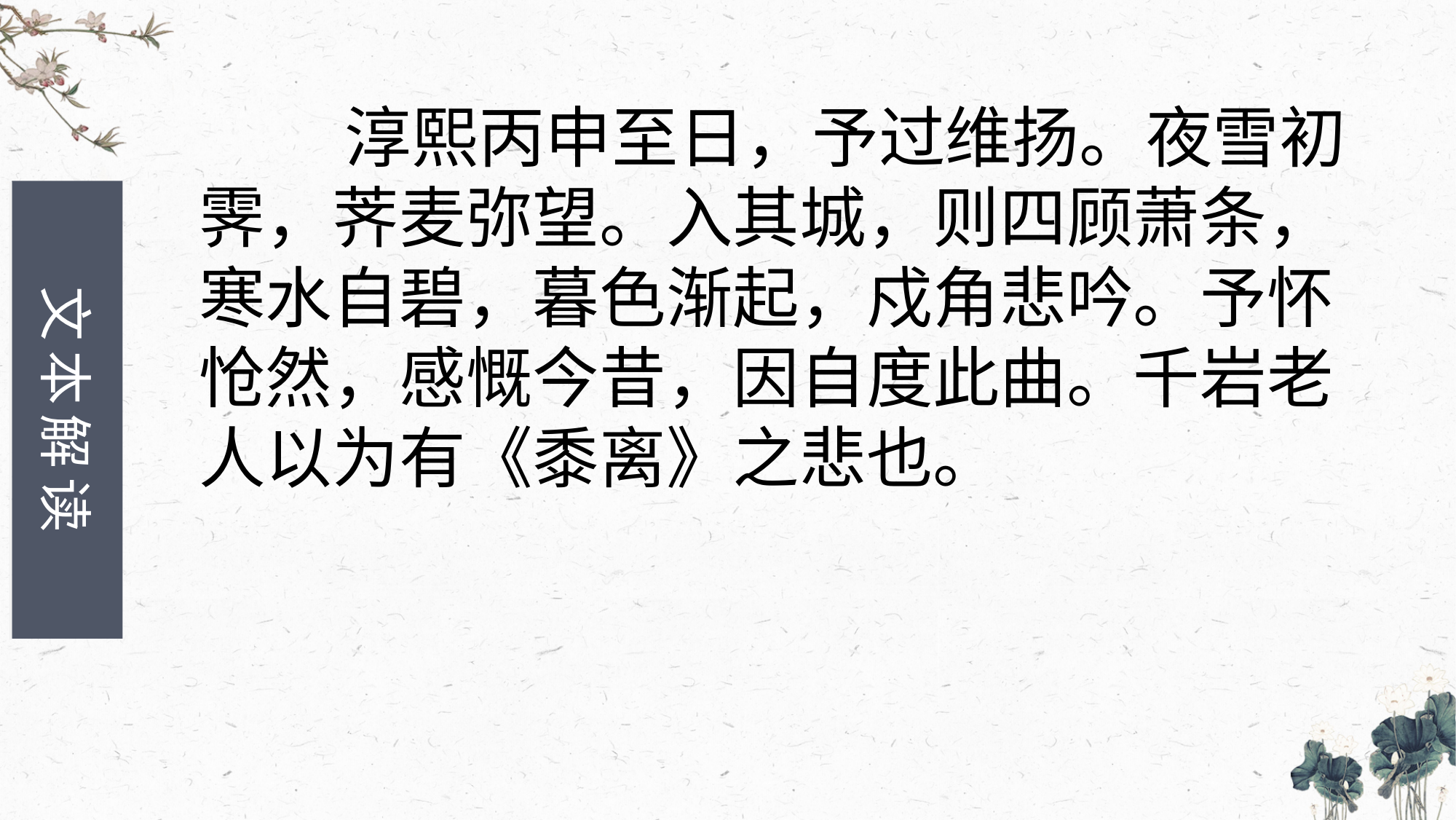

淳熙丙申至日，予过维扬。夜雪初霁，荠麦弥望。入其城，则四顾萧条，寒水自碧，暮色渐起，戍角悲吟。予怀怆然，感慨今昔，因自度此曲。千岩老人以为有《黍离》之悲也。

文本解读